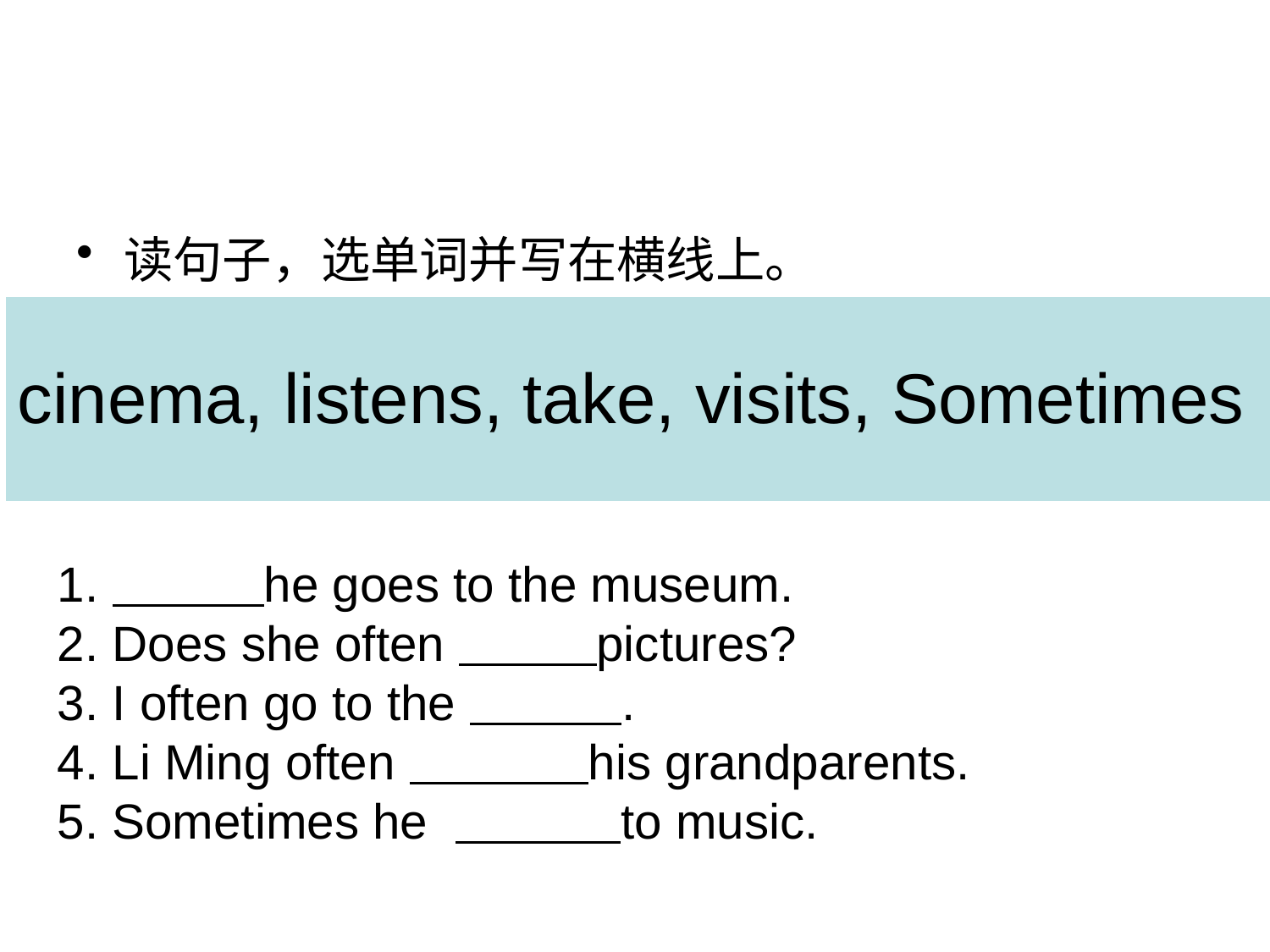

#
读句子，选单词并写在横线上。

| cinema, listens, take, visits, Sometimes |
| --- |
1.            he goes to the museum.
2. Does she often           pictures?
3. I often go to the            .
4. Li Ming often              his grandparents.
5. Sometimes he              to music.